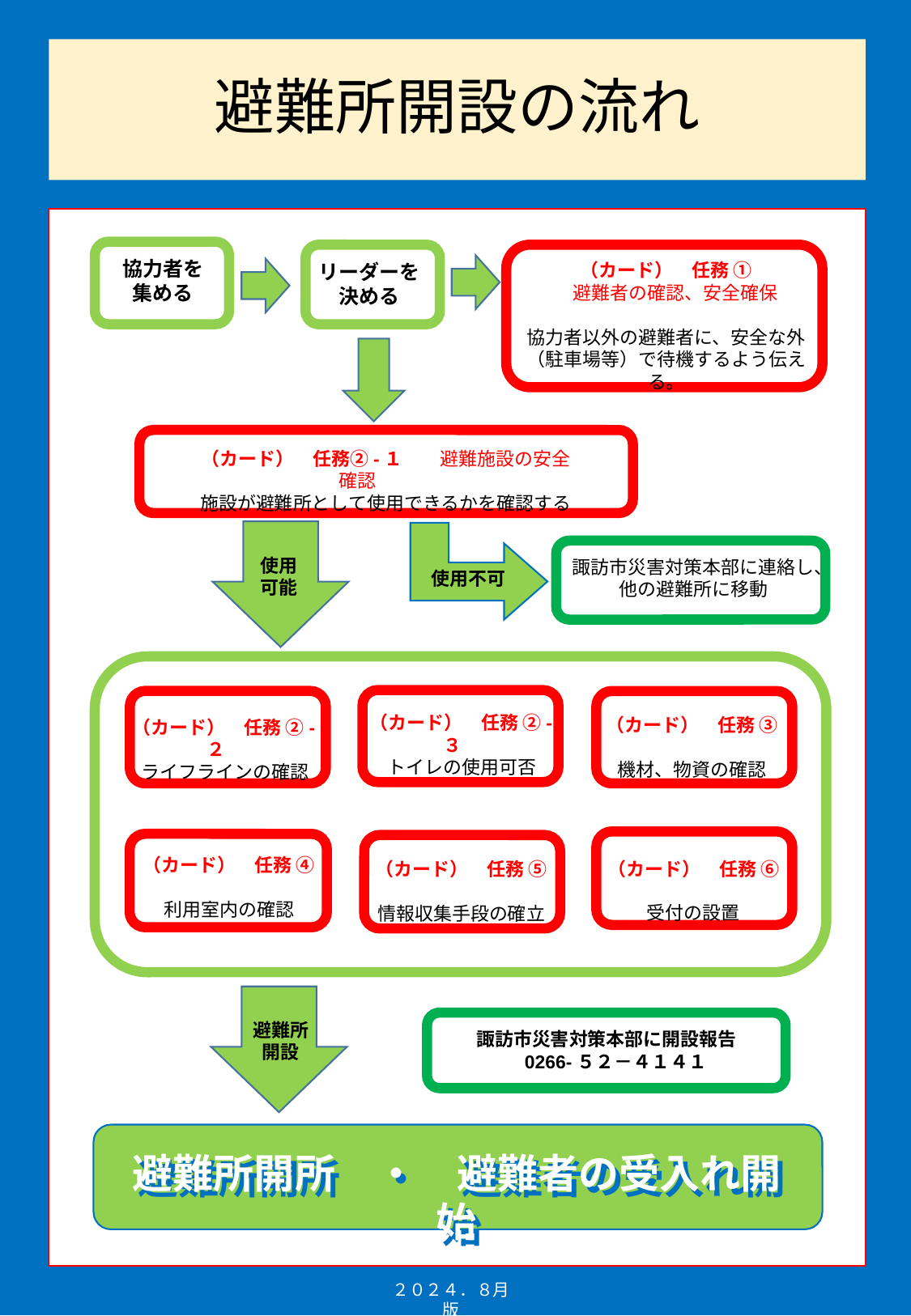

# 避難所開設の流れ
避難所開所　・　避難者の受入れ開始

協力者を
集める
（カード）　任務 ①
　避難者の確認、安全確保

協力者以外の避難者に、安全な外
（駐車場等）で待機するよう伝える。
リーダーを決める

（カード）　任務②-１　　避難施設の安全確認
施設が避難所として使用できるかを確認する

使用
可能
諏訪市災害対策本部に連絡し、他の避難所に移動
使用不可

（カード）　任務 ②-３
トイレの使用可否
（カード）　任務 ③
機材、物資の確認
（カード）　任務 ②-２
ライフラインの確認

（カード）　任務 ④
利用室内の確認
（カード）　任務 ⑥
受付の設置
（カード）　任務 ⑤
情報収集手段の確立

避難所
開設

諏訪市災害対策本部に開設報告
0266-５２－４１４１

避難所開所　・　避難者の受入れ開始
避難所開所　・　避難者の受入れ開始
２０２４．８月版